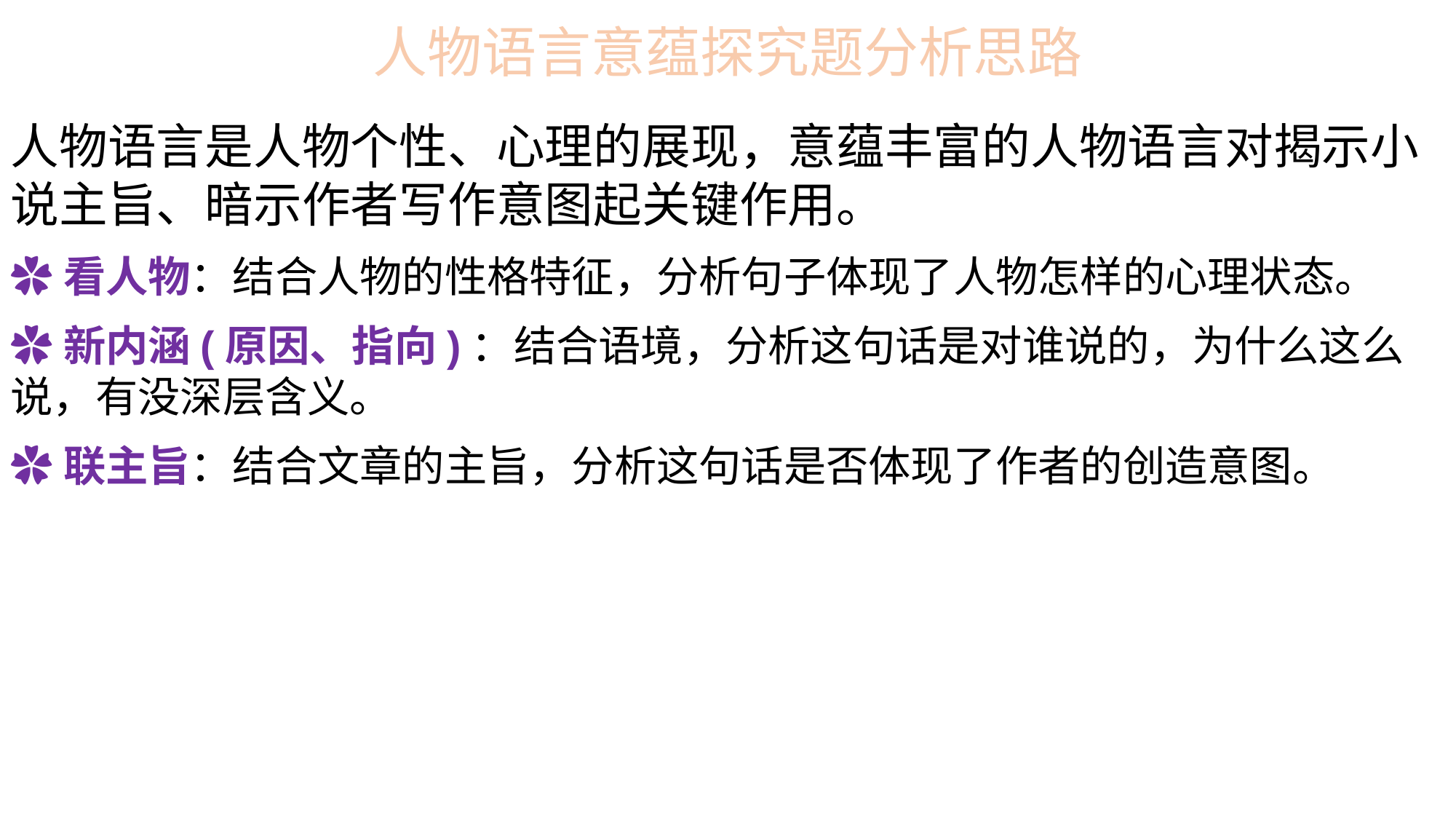

人物语言意蕴探究题分析思路
人物语言是人物个性、心理的展现，意蕴丰富的人物语言对揭示小说主旨、暗示作者写作意图起关键作用。
✿看人物：结合人物的性格特征，分析句子体现了人物怎样的心理状态。
✿新内涵(原因、指向)：结合语境，分析这句话是对谁说的，为什么这么说，有没深层含义。
✿联主旨：结合文章的主旨，分析这句话是否体现了作者的创造意图。